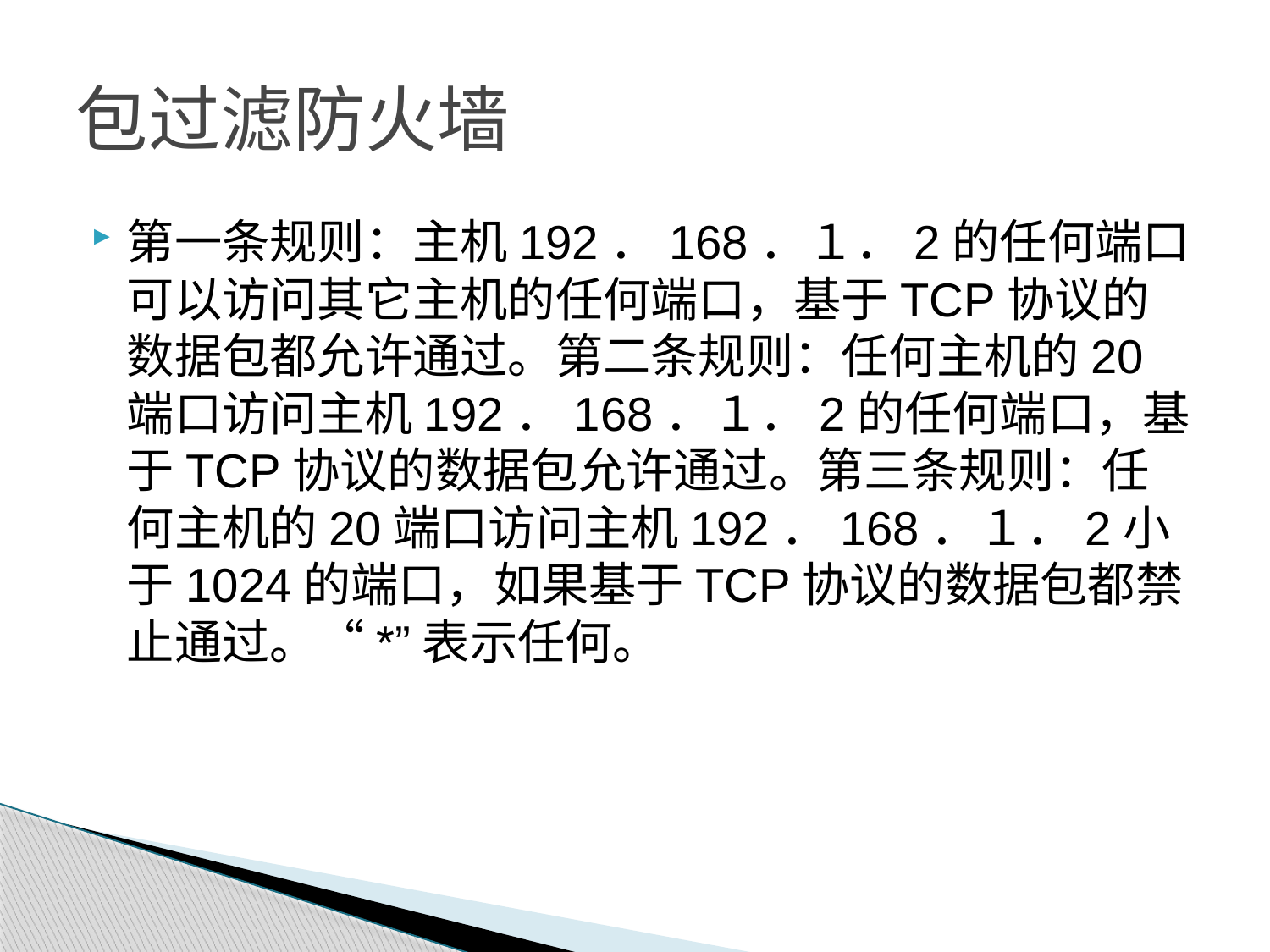

# 包过滤防火墙
第一条规则：主机192．168．１．2的任何端口可以访问其它主机的任何端口，基于TCP协议的数据包都允许通过。第二条规则：任何主机的20端口访问主机192．168．１．2的任何端口，基于TCP协议的数据包允许通过。第三条规则：任何主机的20端口访问主机192．168．１．2小于1024的端口，如果基于TCP协议的数据包都禁止通过。“*”表示任何。